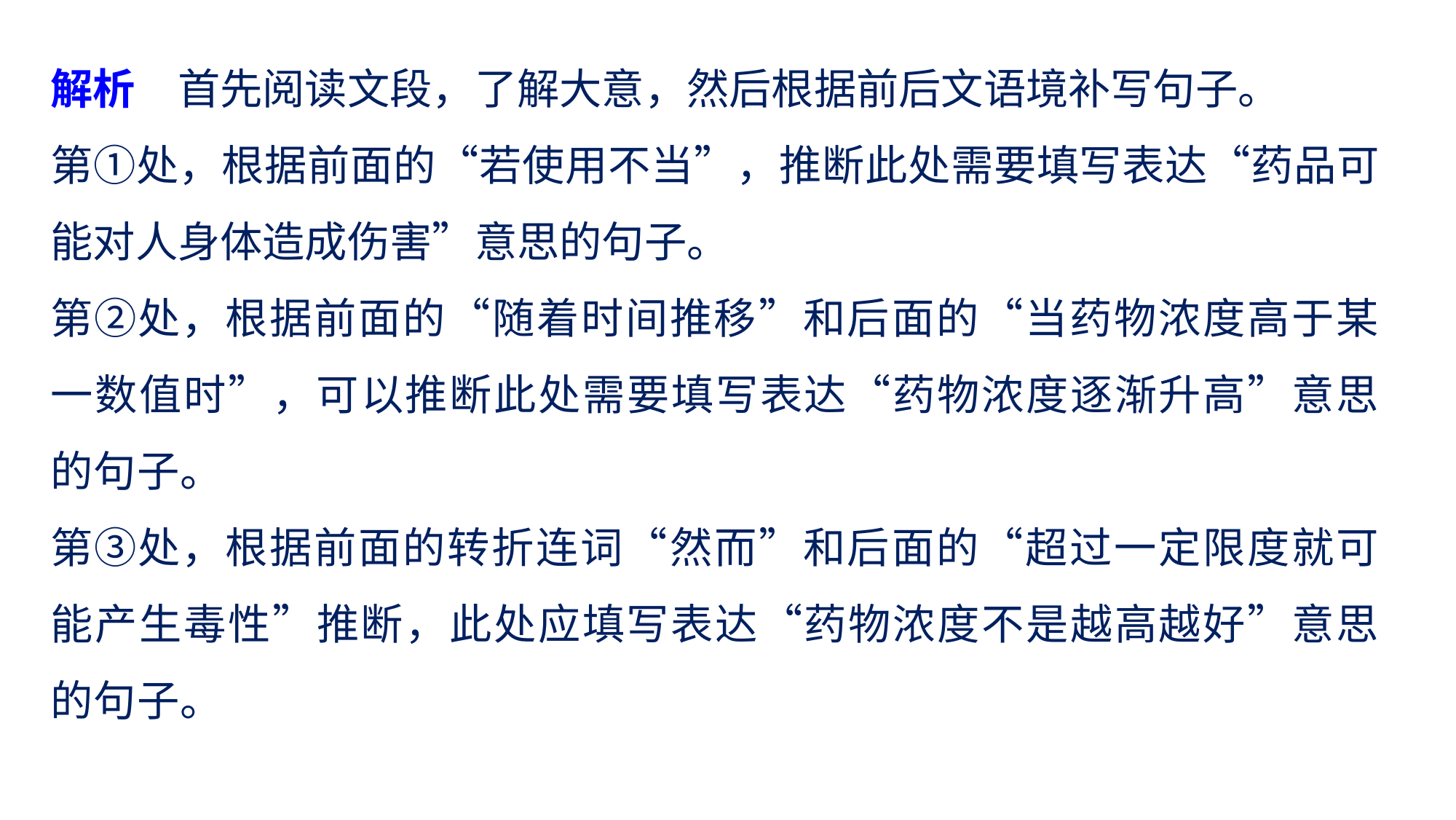

解析　首先阅读文段，了解大意，然后根据前后文语境补写句子。
第①处，根据前面的“若使用不当”，推断此处需要填写表达“药品可能对人身体造成伤害”意思的句子。
第②处，根据前面的“随着时间推移”和后面的“当药物浓度高于某一数值时”，可以推断此处需要填写表达“药物浓度逐渐升高”意思的句子。
第③处，根据前面的转折连词“然而”和后面的“超过一定限度就可能产生毒性”推断，此处应填写表达“药物浓度不是越高越好”意思的句子。